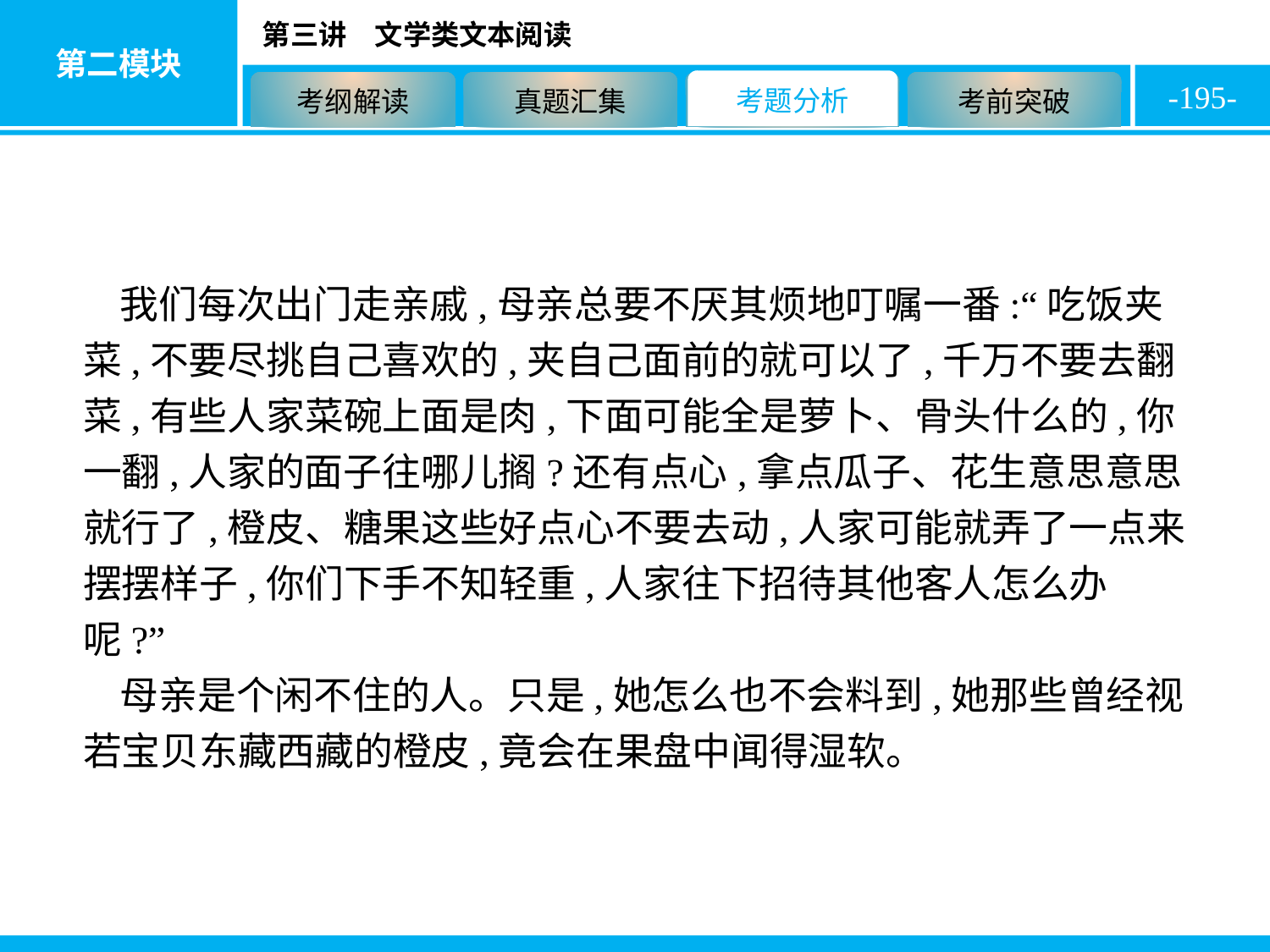

-195-
我们每次出门走亲戚,母亲总要不厌其烦地叮嘱一番:“吃饭夹菜,不要尽挑自己喜欢的,夹自己面前的就可以了,千万不要去翻菜,有些人家菜碗上面是肉,下面可能全是萝卜、骨头什么的,你一翻,人家的面子往哪儿搁?还有点心,拿点瓜子、花生意思意思就行了,橙皮、糖果这些好点心不要去动,人家可能就弄了一点来摆摆样子,你们下手不知轻重,人家往下招待其他客人怎么办呢?”
母亲是个闲不住的人。只是,她怎么也不会料到,她那些曾经视若宝贝东藏西藏的橙皮,竟会在果盘中闻得湿软。